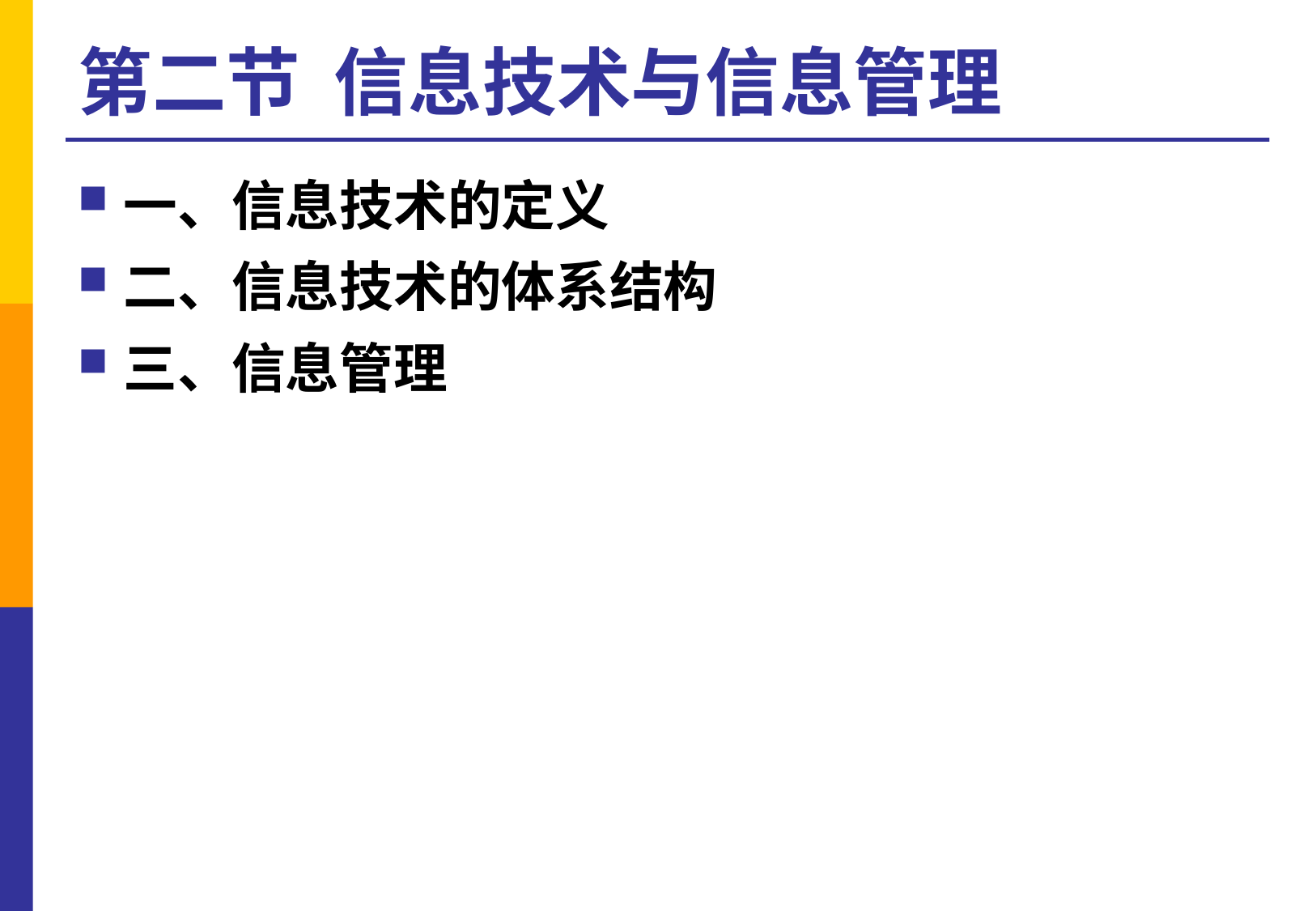

# 第二节  信息技术与信息管理
一、信息技术的定义
二、信息技术的体系结构
三、信息管理